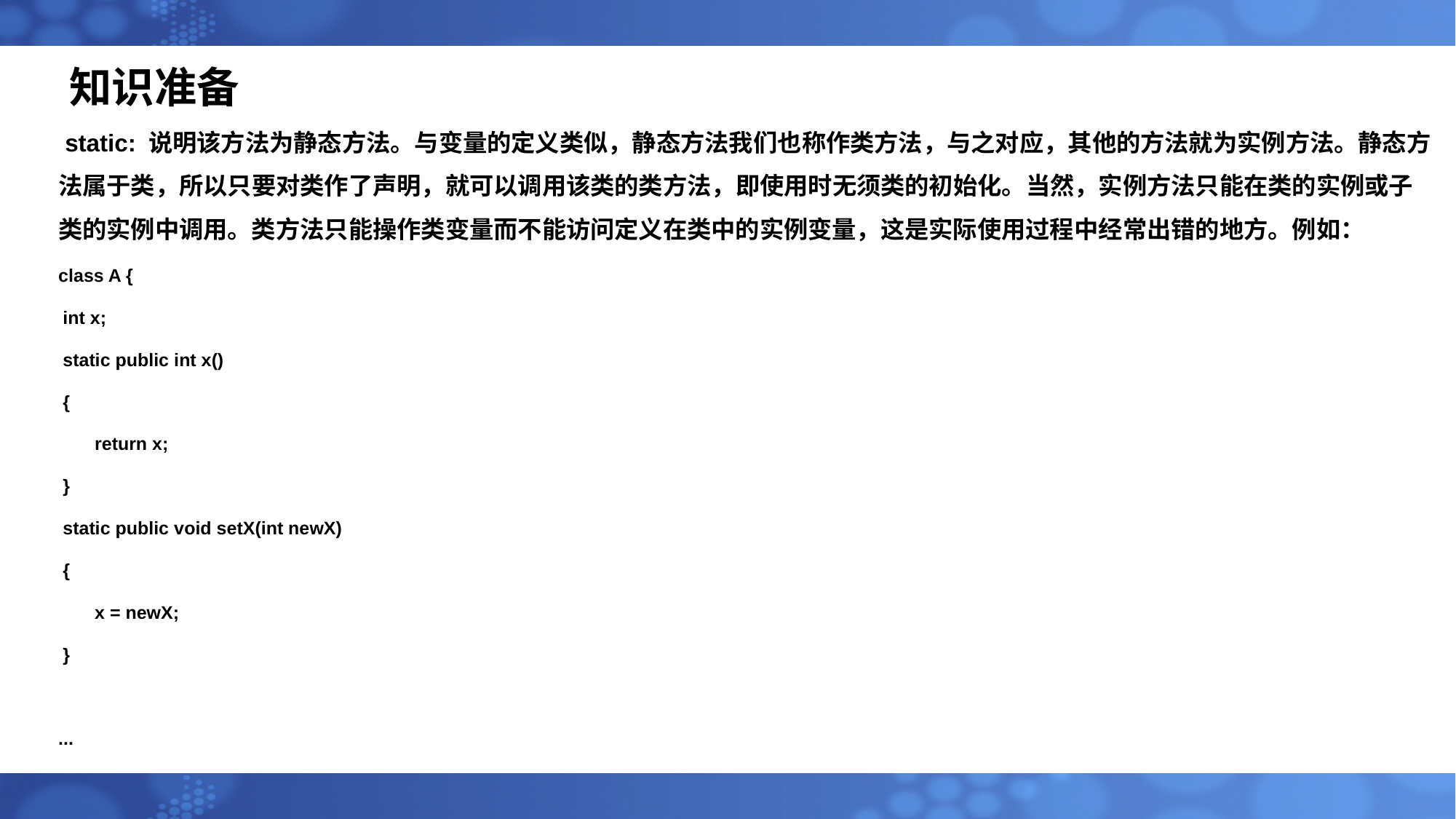

# 知识准备
 static: 说明该方法为静态方法。与变量的定义类似，静态方法我们也称作类方法，与之对应，其他的方法就为实例方法。静态方法属于类，所以只要对类作了声明，就可以调用该类的类方法，即使用时无须类的初始化。当然，实例方法只能在类的实例或子类的实例中调用。类方法只能操作类变量而不能访问定义在类中的实例变量，这是实际使用过程中经常出错的地方。例如：
class A {
int x;
static public int x()
{
return x;
}
static public void setX(int newX)
{
x = newX;
}

...